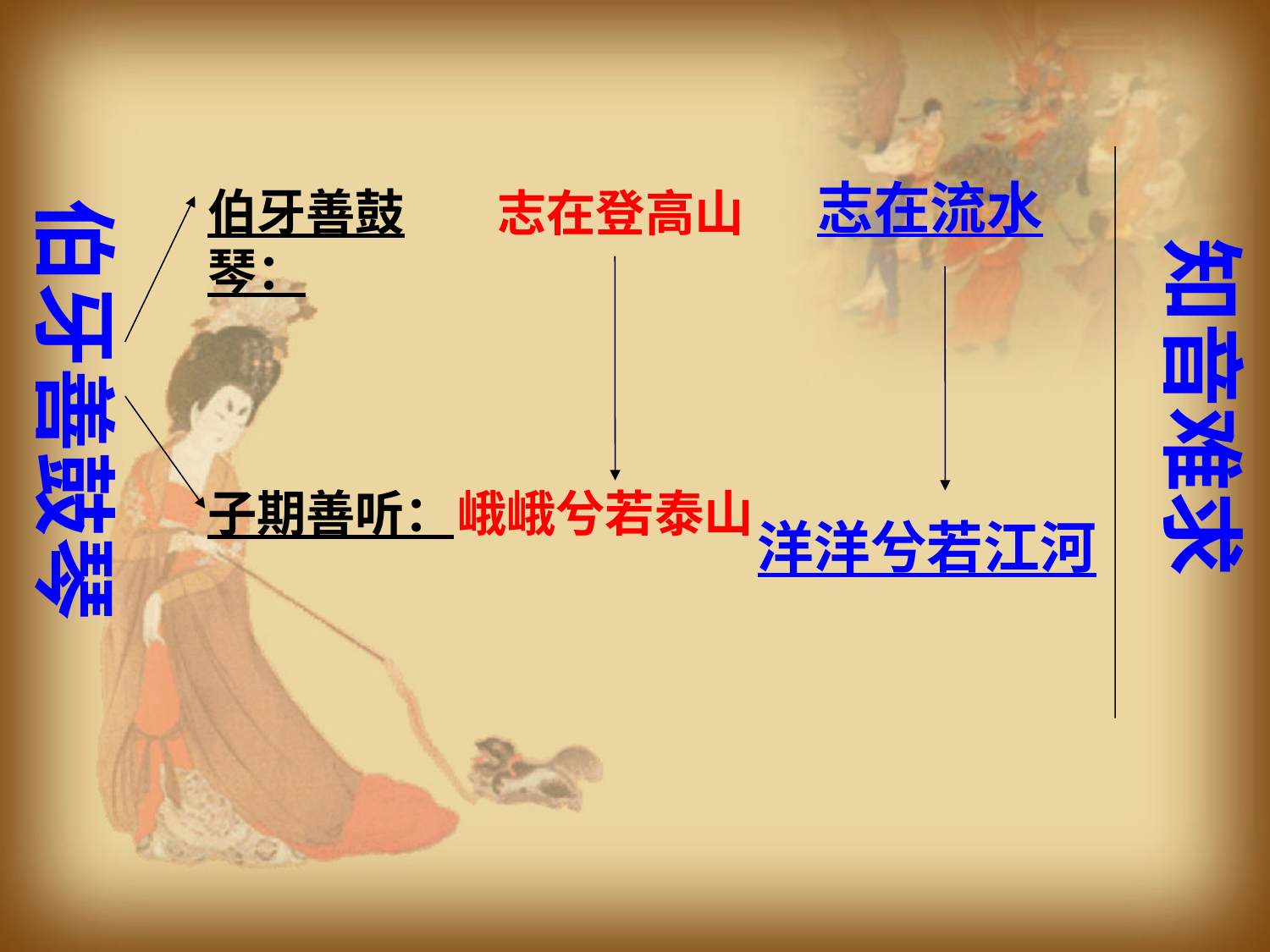

志在流水
伯牙善鼓琴：
志在登高山
伯牙善鼓琴

知音难求

子期善听：
峨峨兮若泰山
洋洋兮若江河